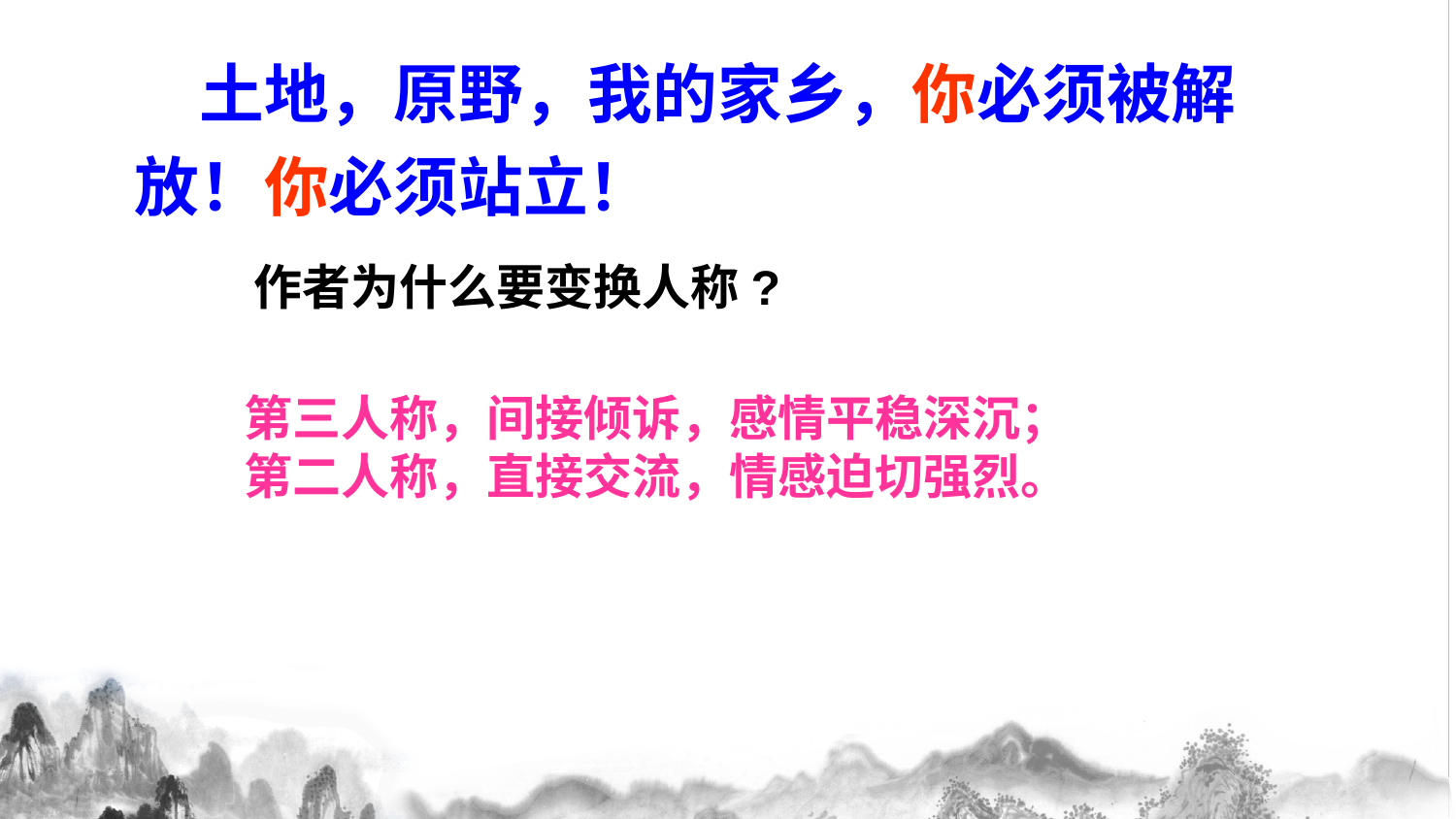

土地，原野，我的家乡，你必须被解放！你必须站立！
作者为什么要变换人称?
第三人称，间接倾诉，感情平稳深沉；
第二人称，直接交流，情感迫切强烈。